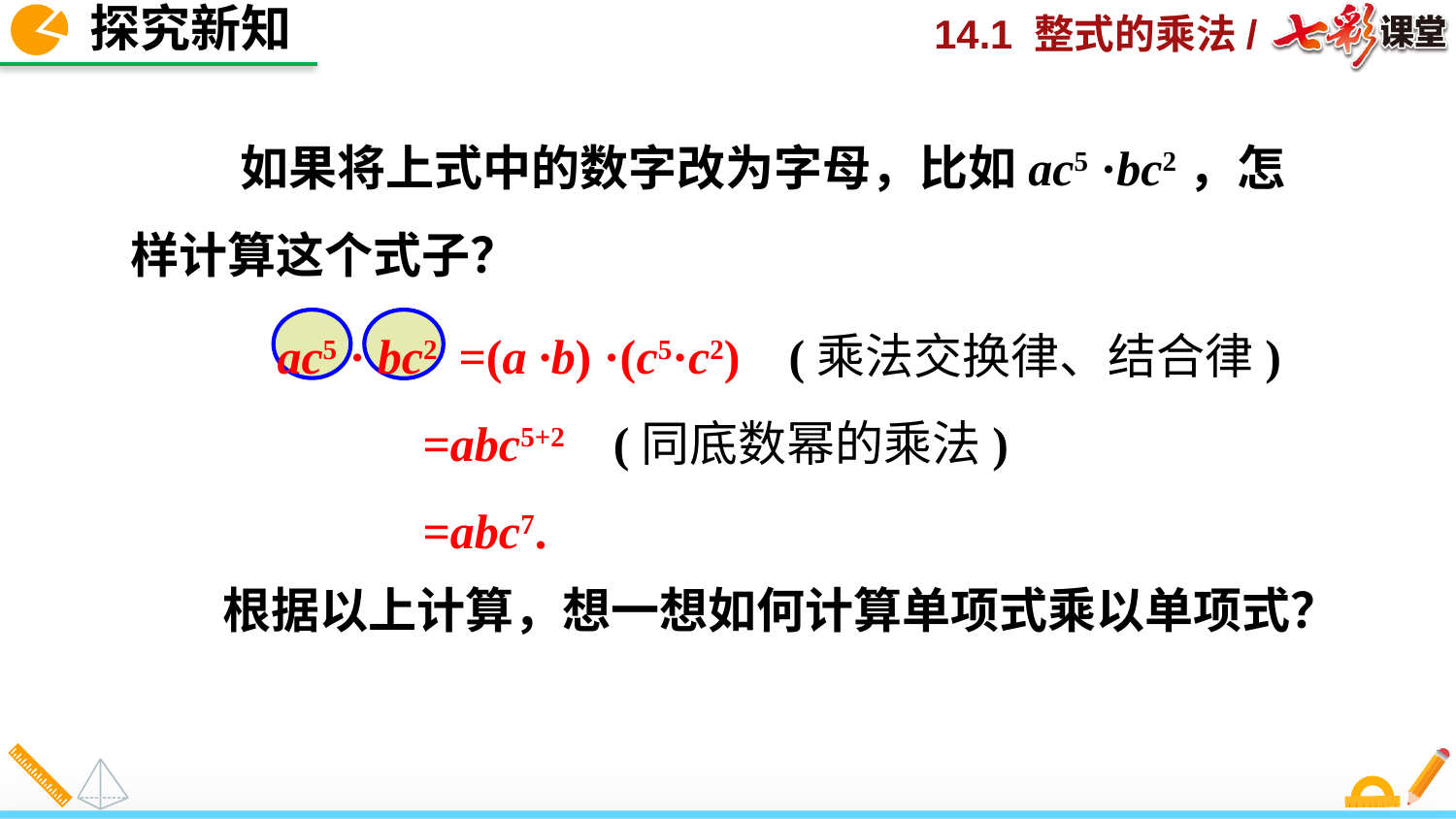

探究新知

         如果将上式中的数字改为字母，比如ac5 ·bc2，怎样计算这个式子？
             ac5 · bc2   =(a ·b) ·(c5·c2)    (乘法交换律、结合律)
                         =abc5+2    (同底数幂的乘法)
                         =abc7.

根据以上计算，想一想如何计算单项式乘以单项式？